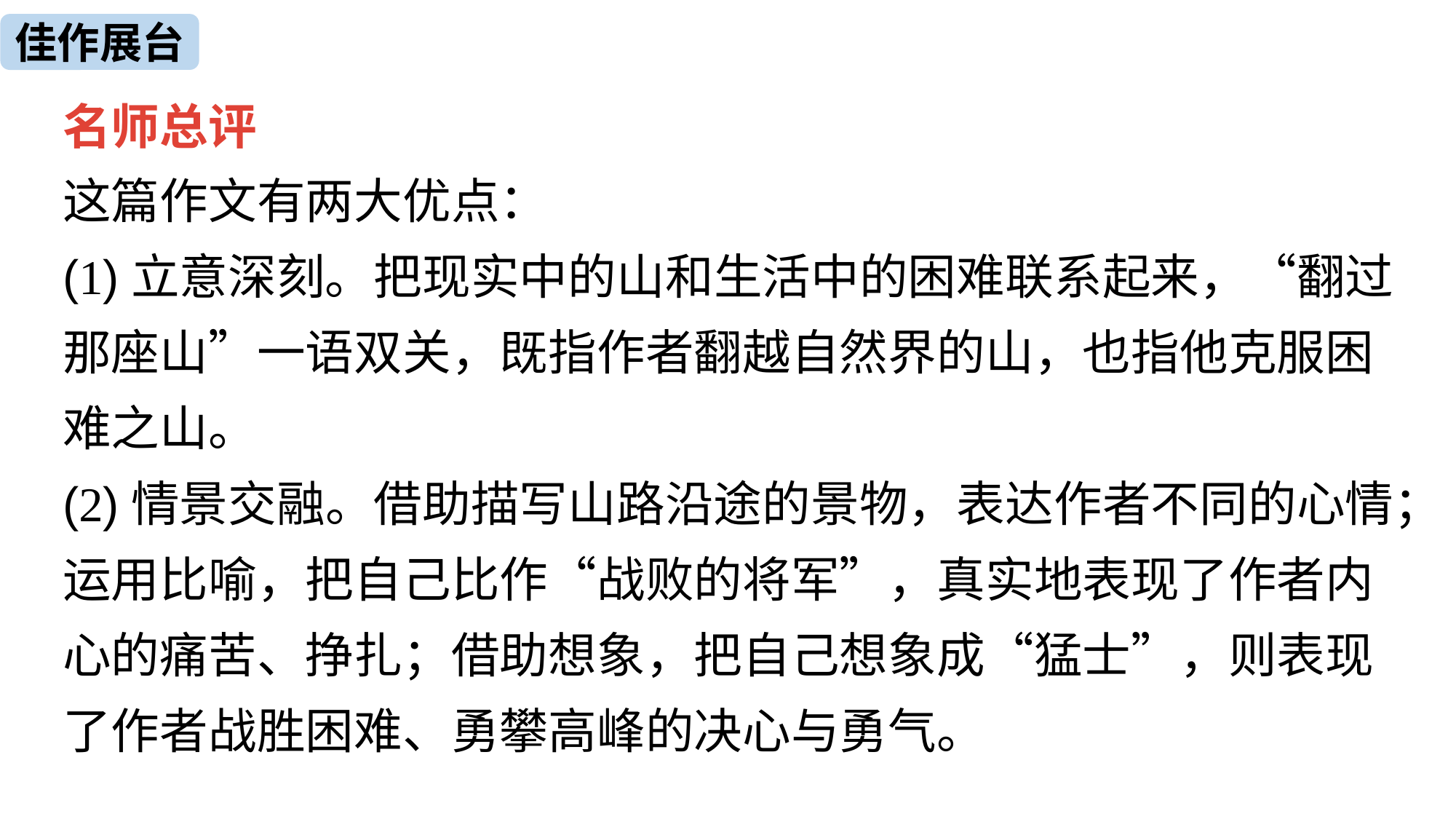

佳作展台
名师总评
这篇作文有两大优点：
(1)立意深刻。把现实中的山和生活中的困难联系起来，“翻过那座山”一语双关，既指作者翻越自然界的山，也指他克服困难之山。
(2)情景交融。借助描写山路沿途的景物，表达作者不同的心情；运用比喻，把自己比作“战败的将军”，真实地表现了作者内心的痛苦、挣扎；借助想象，把自己想象成“猛士”，则表现了作者战胜困难、勇攀高峰的决心与勇气。